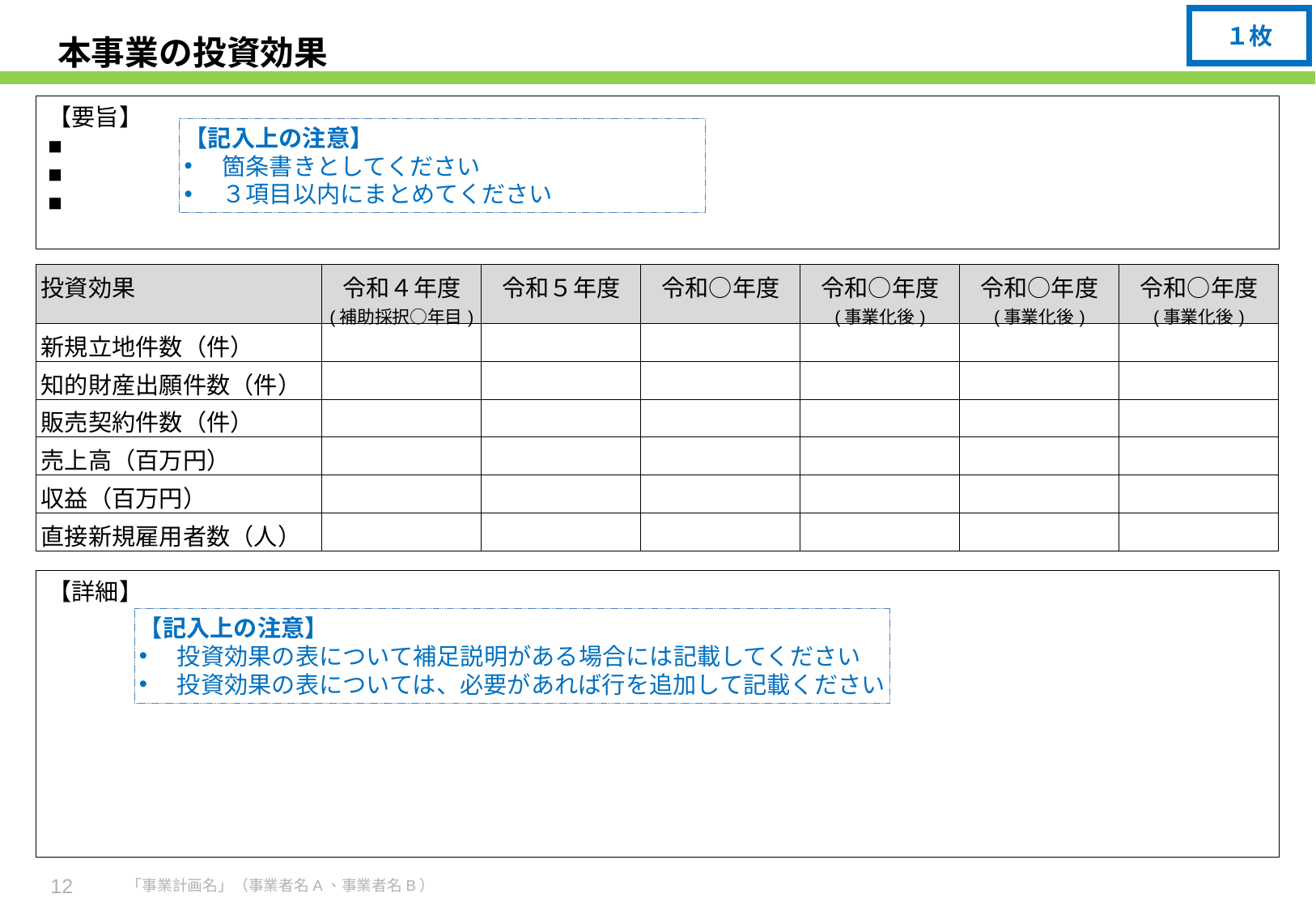

１枚
# 本事業の投資効果
【要旨】
■
■
■
【記入上の注意】
箇条書きとしてください
３項目以内にまとめてください
| 投資効果 | 令和４年度 (補助採択○年目) | 令和５年度 | 令和○年度 | 令和○年度 (事業化後) | 令和○年度 (事業化後) | 令和○年度 (事業化後) |
| --- | --- | --- | --- | --- | --- | --- |
| 新規立地件数（件） |  |  |  |  |  |  |
| 知的財産出願件数（件） |  |  |  |  |  |  |
| 販売契約件数（件） |  |  |  |  |  |  |
| 売上高（百万円） |  |  |  |  |  |  |
| 収益（百万円） |  |  |  |  |  |  |
| 直接新規雇用者数（人） |  |  |  |  |  |  |
【詳細】
【記入上の注意】
投資効果の表について補足説明がある場合には記載してください
投資効果の表については、必要があれば行を追加して記載ください
12
「事業計画名」（事業者名A、事業者名B）